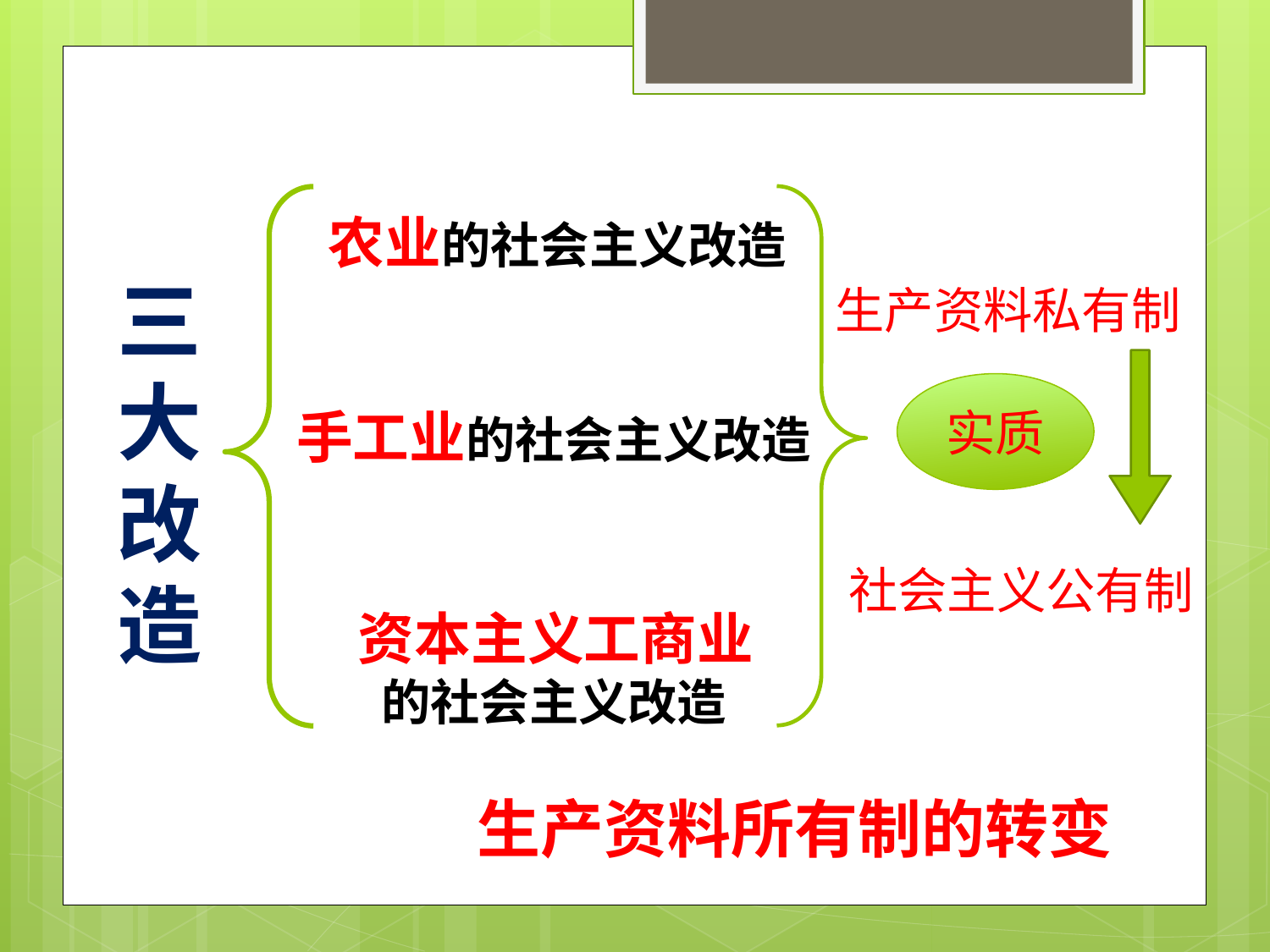

农业的社会主义改造
三
大
改
造
生产资料私有制

实质
手工业的社会主义改造
社会主义公有制
资本主义工商业
 的社会主义改造
生产资料所有制的转变